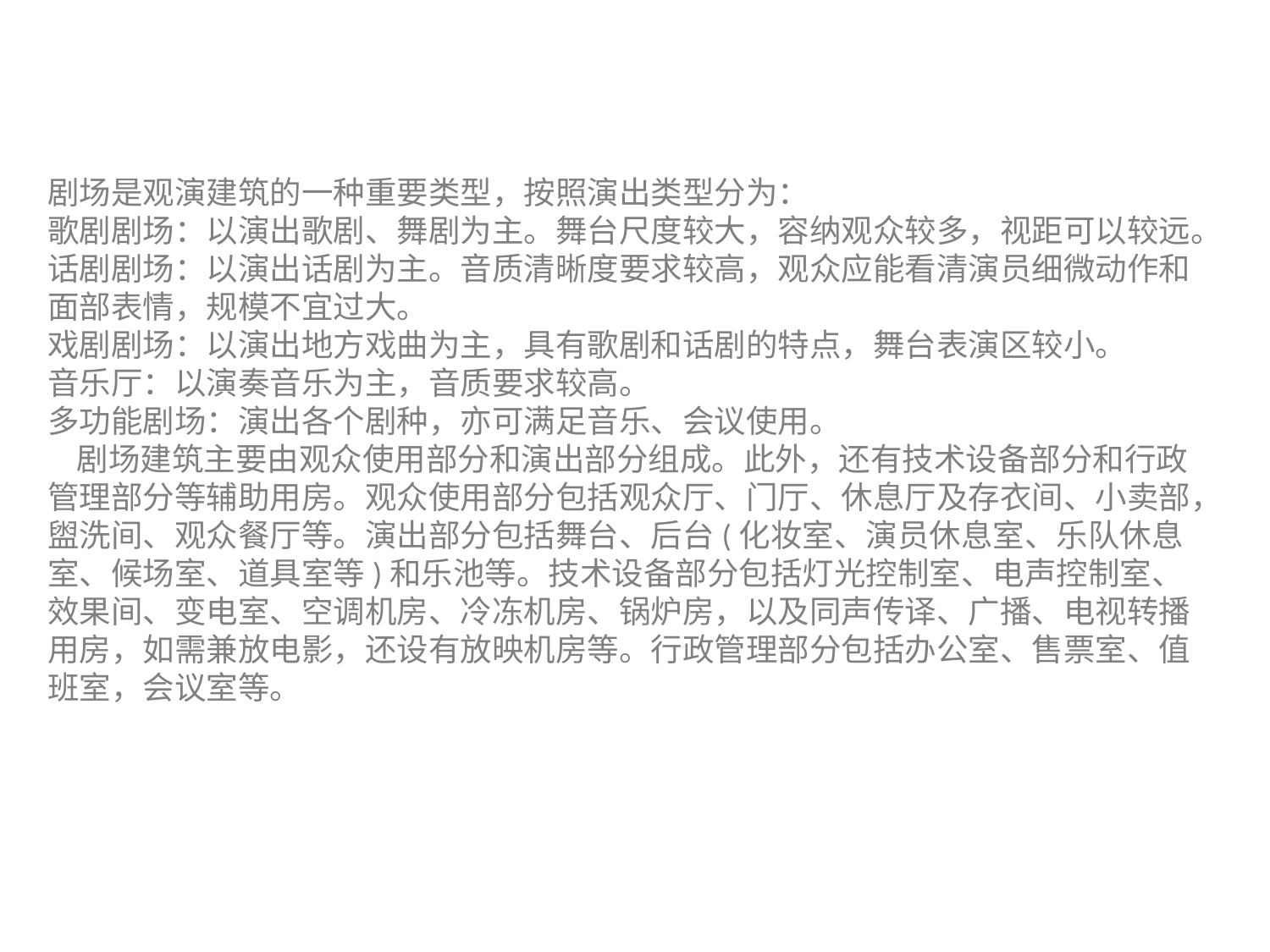

剧场是观演建筑的一种重要类型，按照演出类型分为：
歌剧剧场：以演出歌剧、舞剧为主。舞台尺度较大，容纳观众较多，视距可以较远。
话剧剧场：以演出话剧为主。音质清晰度要求较高，观众应能看清演员细微动作和面部表情，规模不宜过大。
戏剧剧场：以演出地方戏曲为主，具有歌剧和话剧的特点，舞台表演区较小。
音乐厅：以演奏音乐为主，音质要求较高。
多功能剧场：演出各个剧种，亦可满足音乐、会议使用。
   剧场建筑主要由观众使用部分和演出部分组成。此外，还有技术设备部分和行政管理部分等辅助用房。观众使用部分包括观众厅、门厅、休息厅及存衣间、小卖部，盥洗间、观众餐厅等。演出部分包括舞台、后台(化妆室、演员休息室、乐队休息室、候场室、道具室等)和乐池等。技术设备部分包括灯光控制室、电声控制室、效果间、变电室、空调机房、冷冻机房、锅炉房，以及同声传译、广播、电视转播用房，如需兼放电影，还设有放映机房等。行政管理部分包括办公室、售票室、值班室，会议室等。